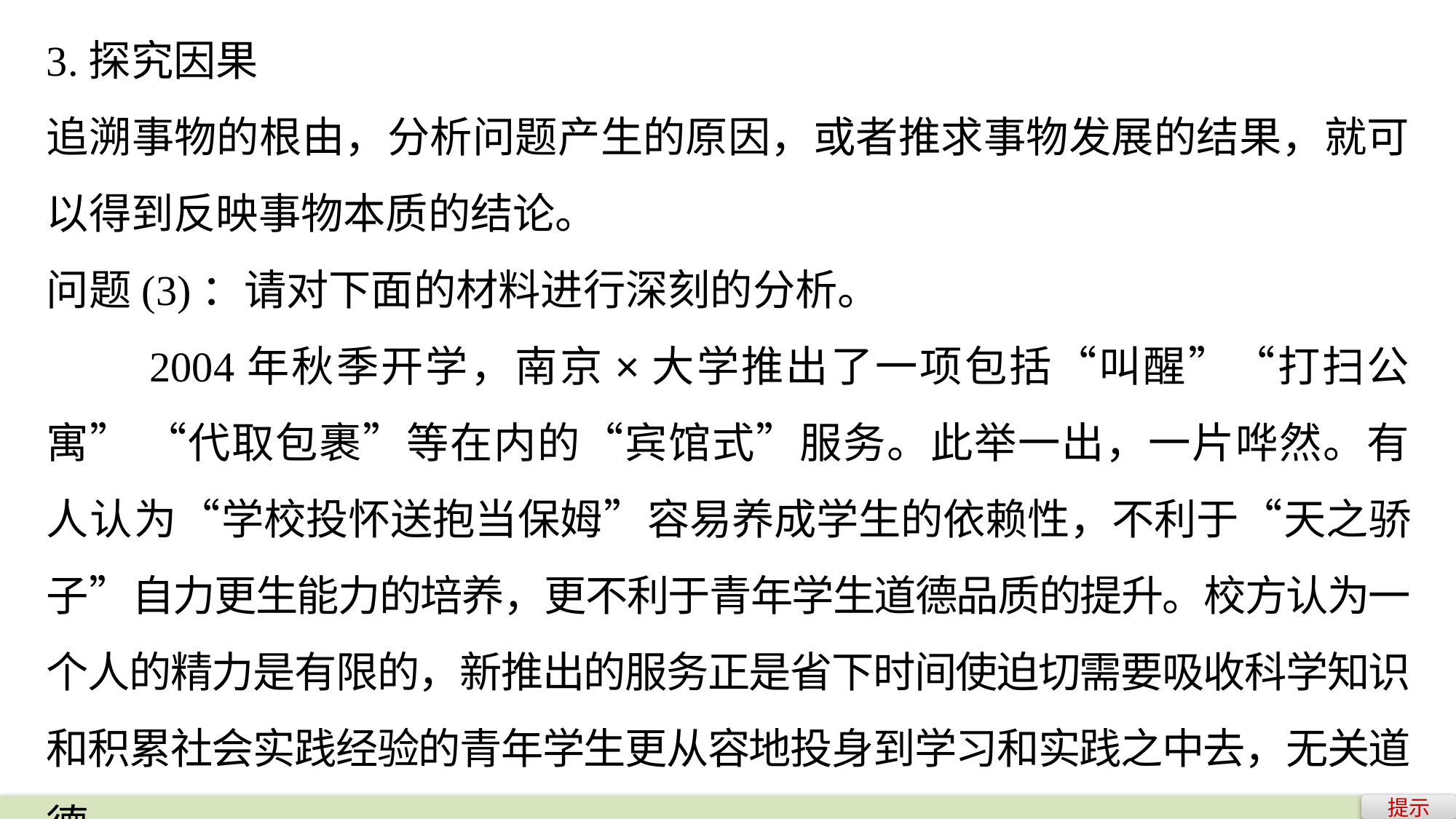

3.探究因果
追溯事物的根由，分析问题产生的原因，或者推求事物发展的结果，就可以得到反映事物本质的结论。
问题(3)：请对下面的材料进行深刻的分析。
        2004年秋季开学，南京×大学推出了一项包括“叫醒”“打扫公寓” “代取包裹”等在内的“宾馆式”服务。此举一出，一片哗然。有人认为“学校投怀送抱当保姆”容易养成学生的依赖性，不利于“天之骄子”自力更生能力的培养，更不利于青年学生道德品质的提升。校方认为一个人的精力是有限的，新推出的服务正是省下时间使迫切需要吸收科学知识和积累社会实践经验的青年学生更从容地投身到学习和实践之中去，无关道德。
提示